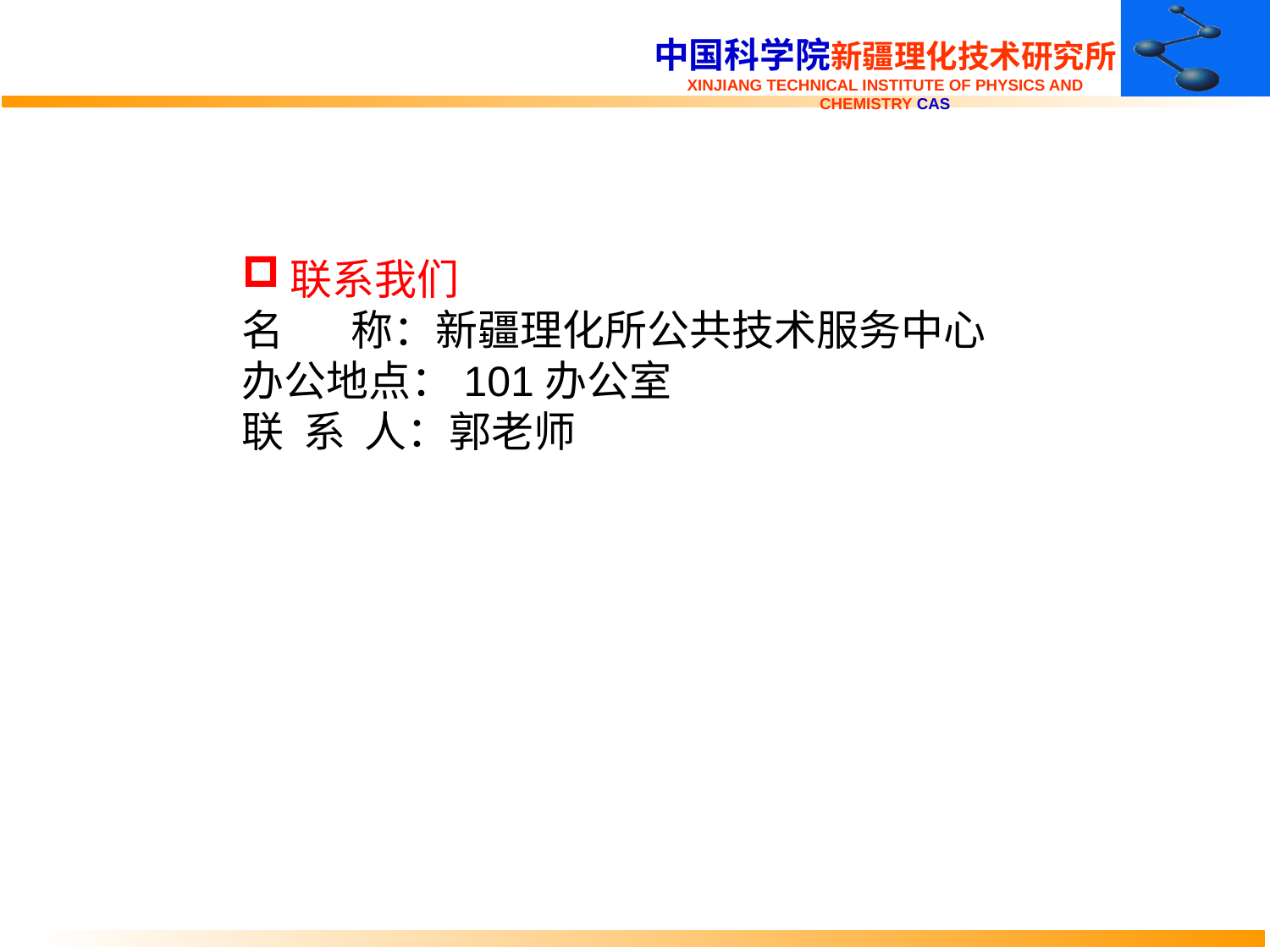

联系我们
名       称：新疆理化所公共技术服务中心
办公地点：101办公室
联  系  人：郭老师